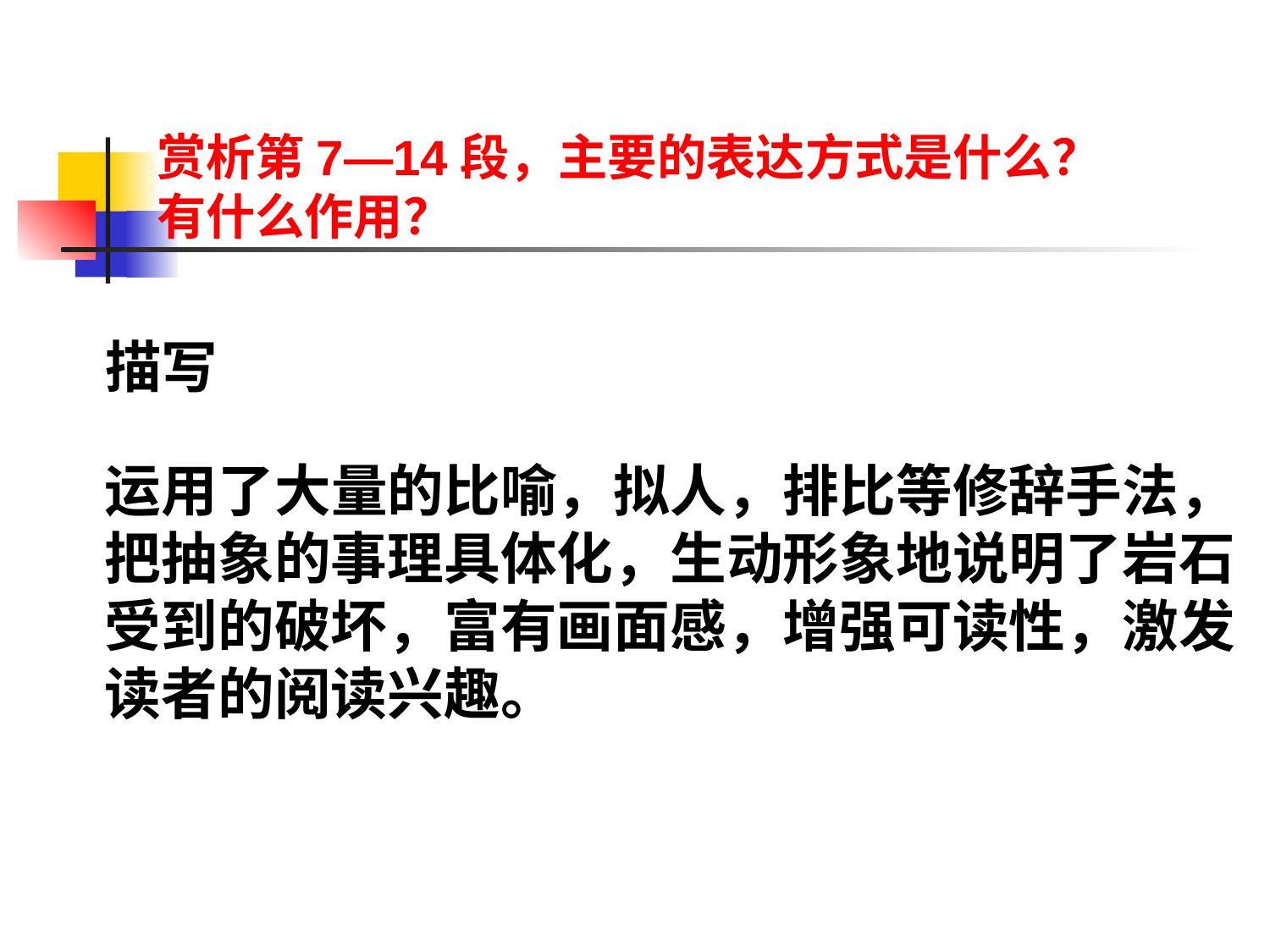

赏析第7—14段，主要的表达方式是什么？
有什么作用？
描写
运用了大量的比喻，拟人，排比等修辞手法，把抽象的事理具体化，生动形象地说明了岩石受到的破坏，富有画面感，增强可读性，激发读者的阅读兴趣。